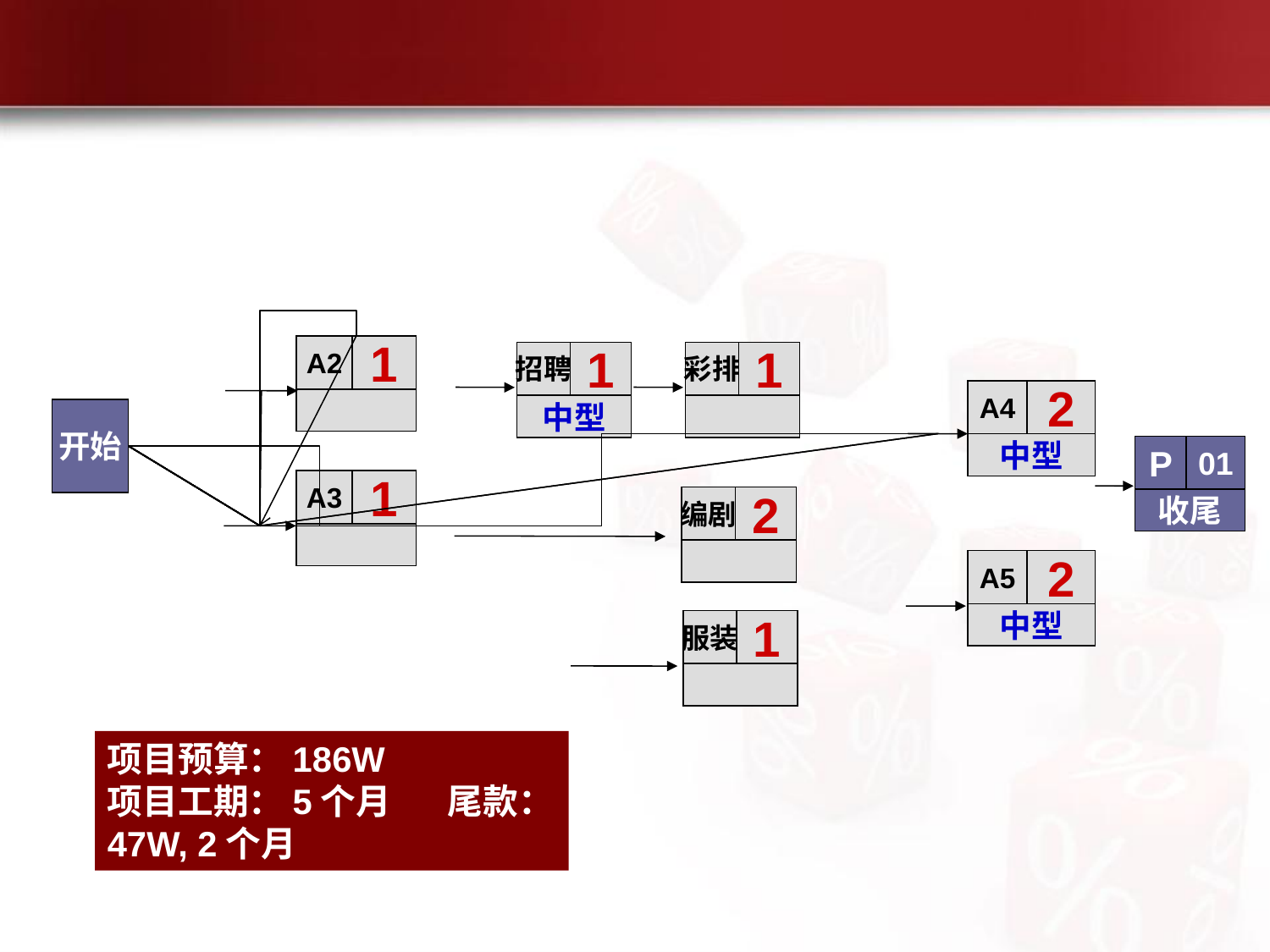

A2
1

招聘
1

彩排
1

A4
2
中型

中型
开始

P
01
收尾

A3
1

编剧
2

A5
2
中型

服装
1

项目预算：186W
项目工期：5个月       尾款：47W, 2个月